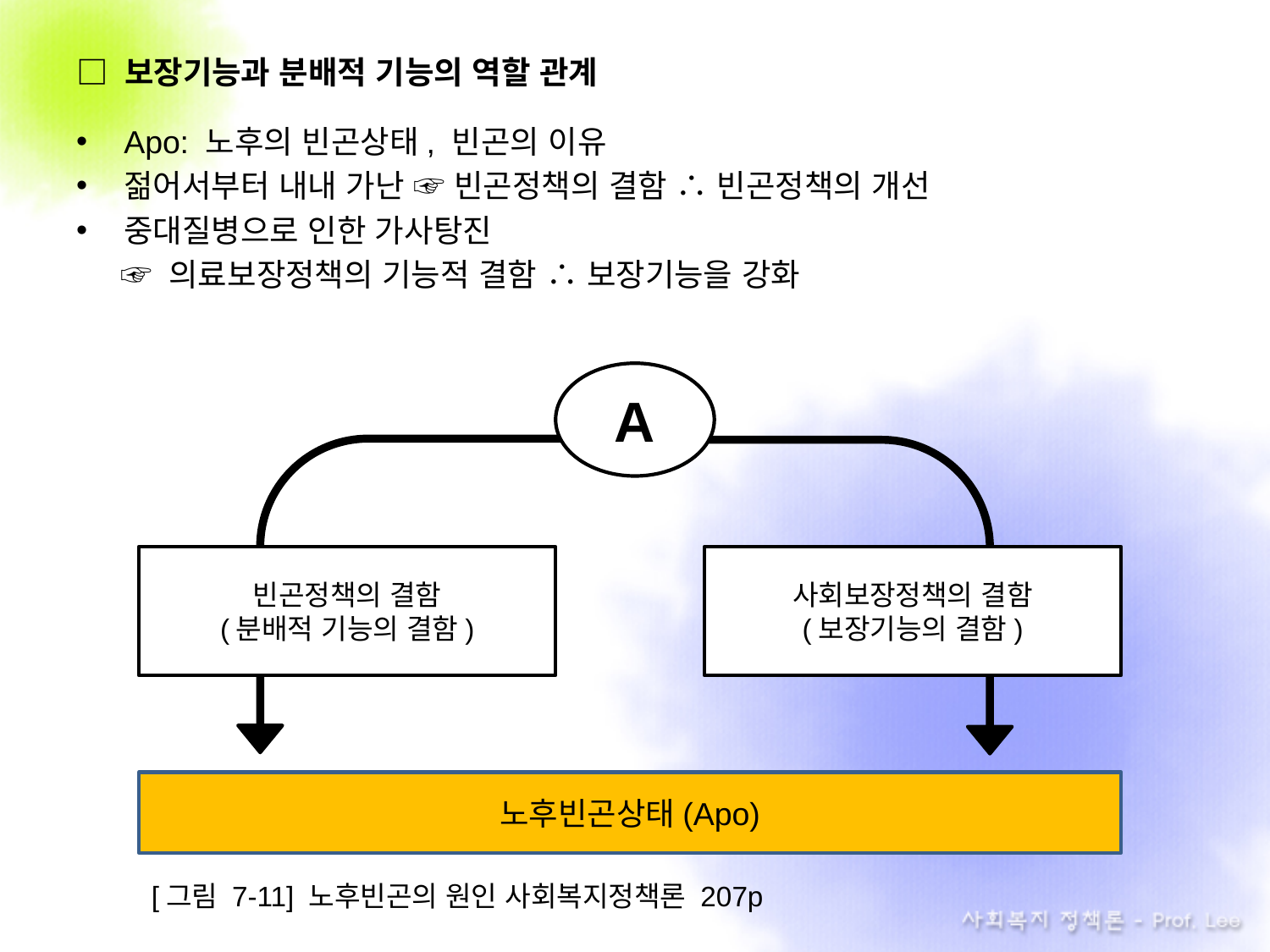

□ 보장기능과 분배적 기능의 역할 관계

Apo: 노후의 빈곤상태, 빈곤의 이유
젊어서부터 내내 가난 ☞ 빈곤정책의 결함 ∴ 빈곤정책의 개선
중대질병으로 인한 가사탕진
     ☞ 의료보장정책의 기능적 결함 ∴ 보장기능을 강화
A

빈곤정책의 결함
(분배적 기능의 결함)
사회보장정책의 결함
(보장기능의 결함)
노후빈곤상태(Apo)

[그림 7-11] 노후빈곤의 원인 사회복지정책론 207p